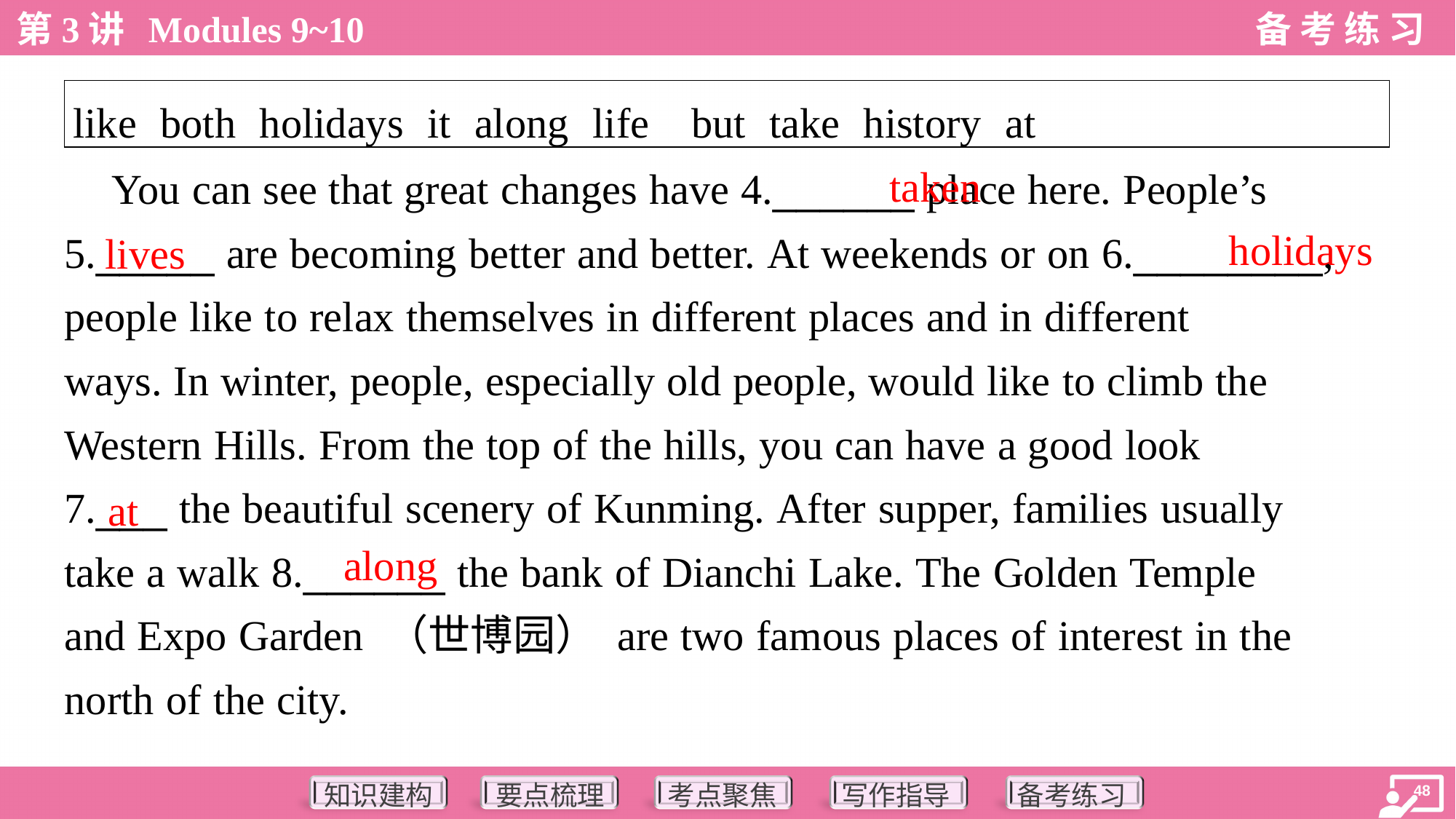

| like both holidays it along life but take history at |
| --- |
taken
    You can see that great changes have 4.______ place here. People’s
5._____ are becoming better and better. At weekends or on 6.________,
people like to relax themselves in different places and in different
ways. In winter, people, especially old people, would like to climb the
Western Hills. From the top of the hills, you can have a good look
7.___ the beautiful scenery of Kunming. After supper, families usually
take a walk 8.______ the bank of Dianchi Lake. The Golden Temple
and Expo Garden （世博园） are two famous places of interest in the
north of the city.
holidays
lives
at
along